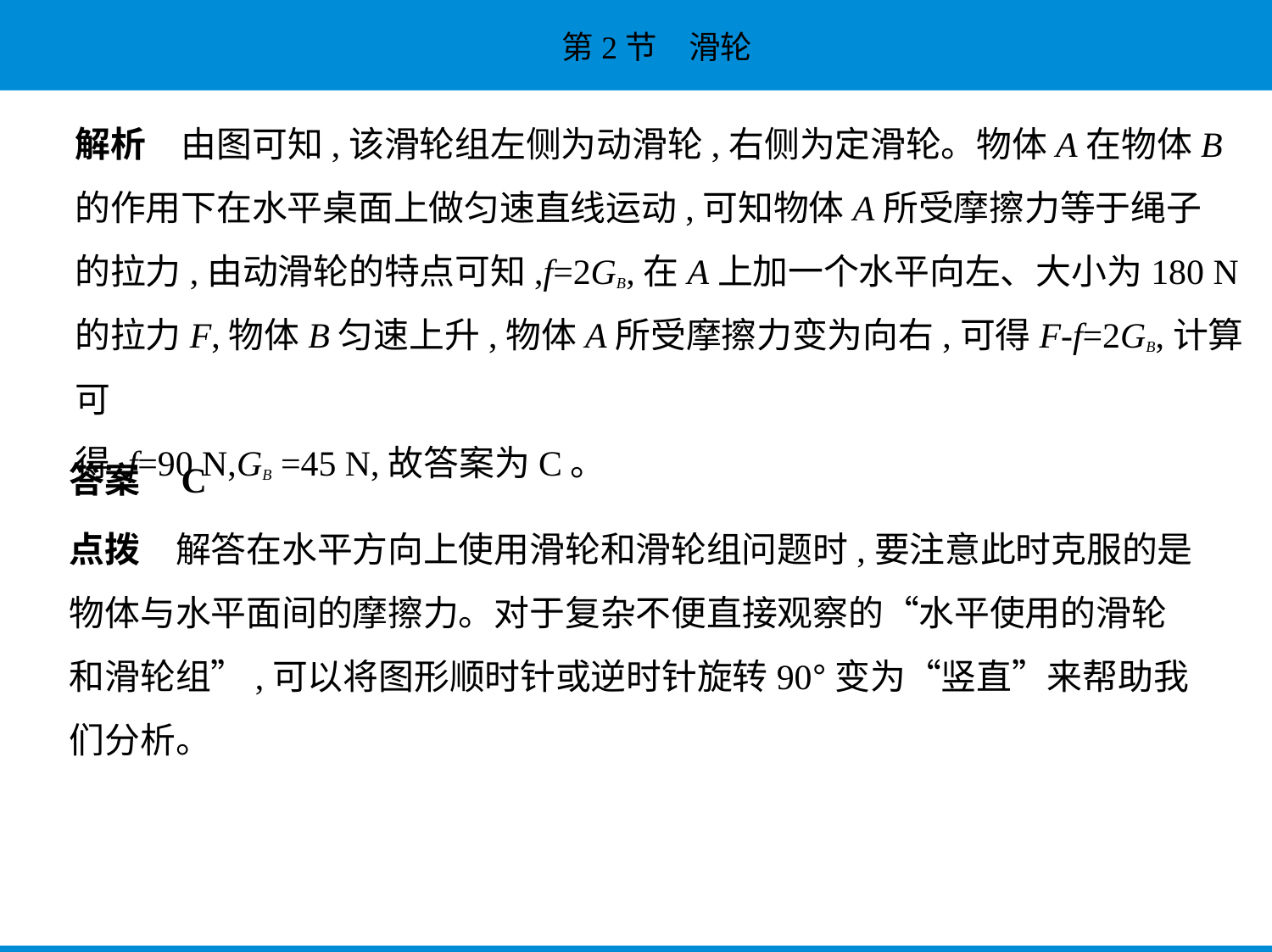

解析　由图可知,该滑轮组左侧为动滑轮,右侧为定滑轮。物体A在物体B
的作用下在水平桌面上做匀速直线运动,可知物体A所受摩擦力等于绳子
的拉力,由动滑轮的特点可知,f=2GB,在A上加一个水平向左、大小为180 N
的拉力F,物体B匀速上升,物体A所受摩擦力变为向右,可得F-f=2GB,计算可
得,f=90 N,GB =45 N,故答案为C。
答案    C
点拨　解答在水平方向上使用滑轮和滑轮组问题时,要注意此时克服的是
物体与水平面间的摩擦力。对于复杂不便直接观察的“水平使用的滑轮
和滑轮组”,可以将图形顺时针或逆时针旋转90°变为“竖直”来帮助我
们分析。